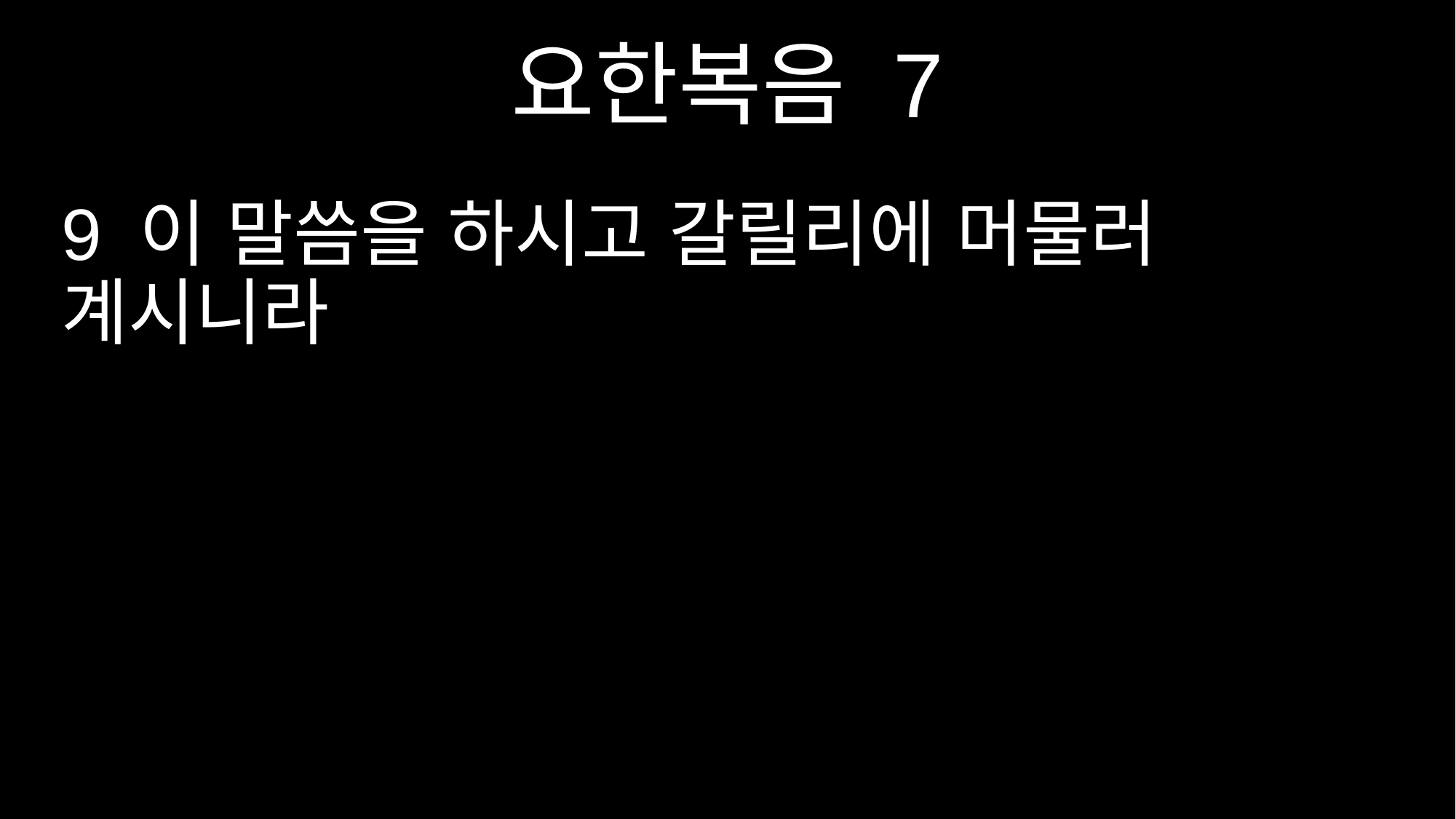

요한복음 7
9 이 말씀을 하시고 갈릴리에 머물러 계시니라